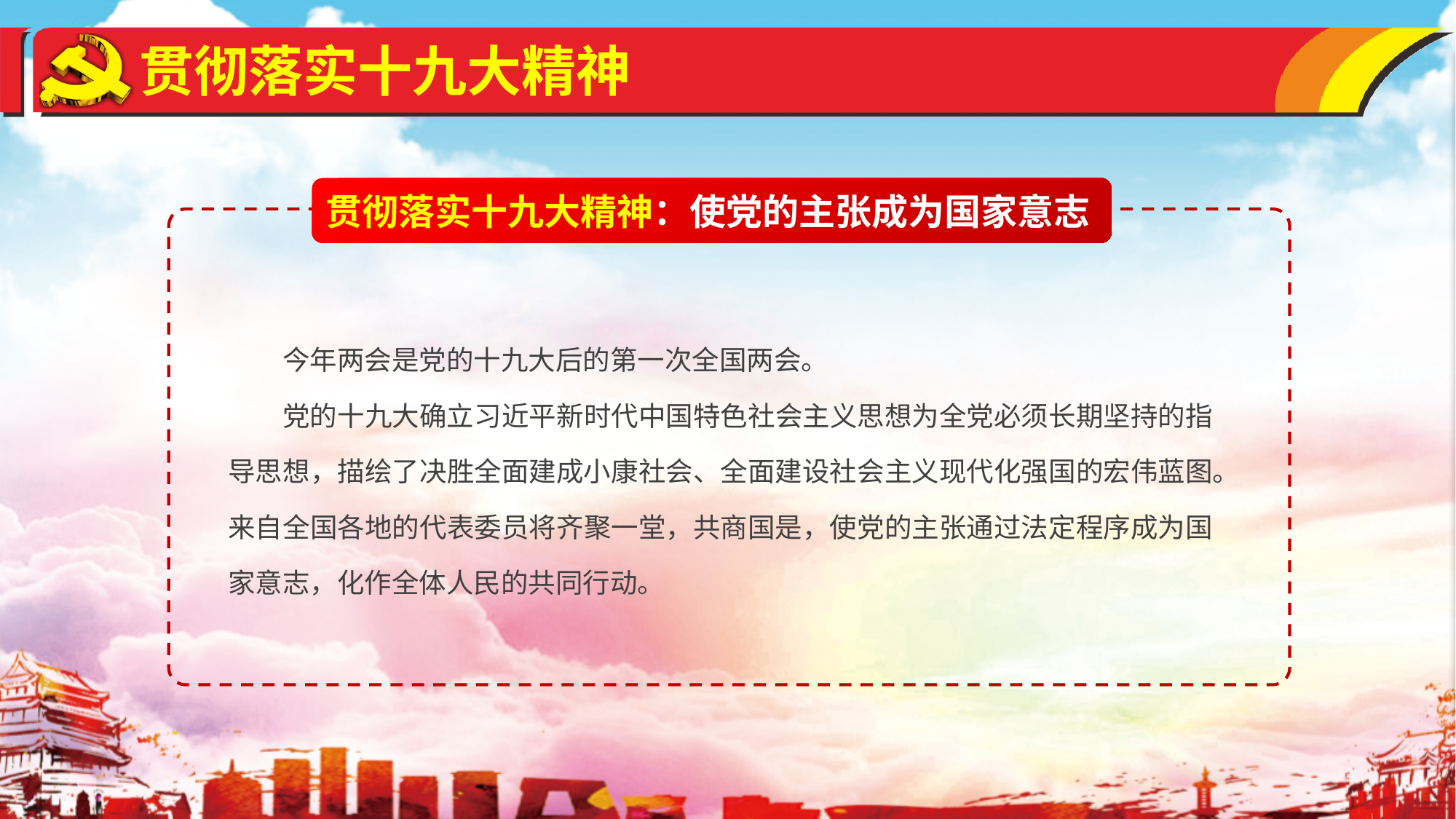

贯彻落实十九大精神
贯彻落实十九大精神：使党的主张成为国家意志

今年两会是党的十九大后的第一次全国两会。
党的十九大确立习近平新时代中国特色社会主义思想为全党必须长期坚持的指导思想，描绘了决胜全面建成小康社会、全面建设社会主义现代化强国的宏伟蓝图。来自全国各地的代表委员将齐聚一堂，共商国是，使党的主张通过法定程序成为国家意志，化作全体人民的共同行动。